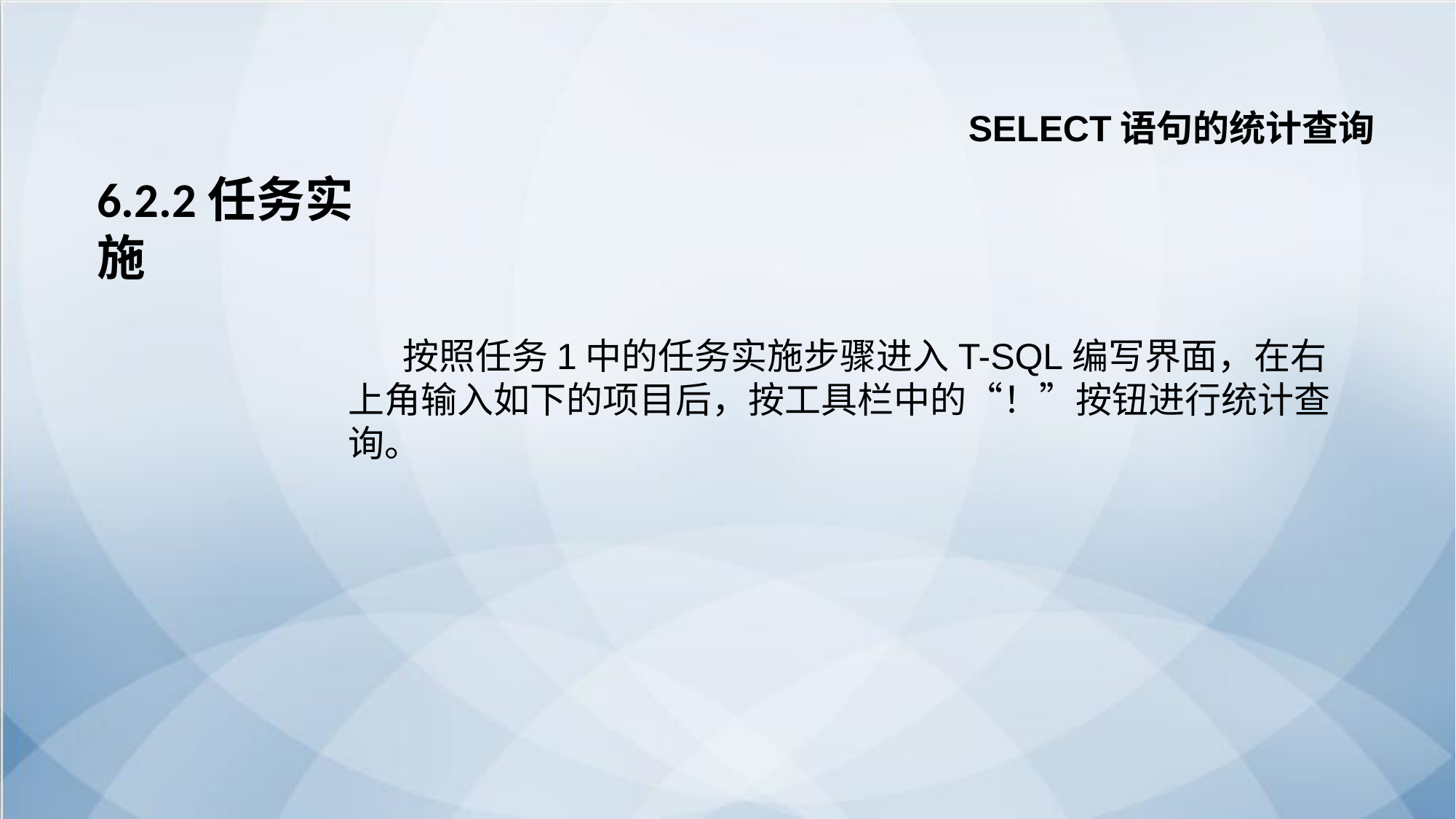

SELECT语句的统计查询
6.2.2任务实施

按照任务1中的任务实施步骤进入T-SQL编写界面，在右上角输入如下的项目后，按工具栏中的“！”按钮进行统计查询。